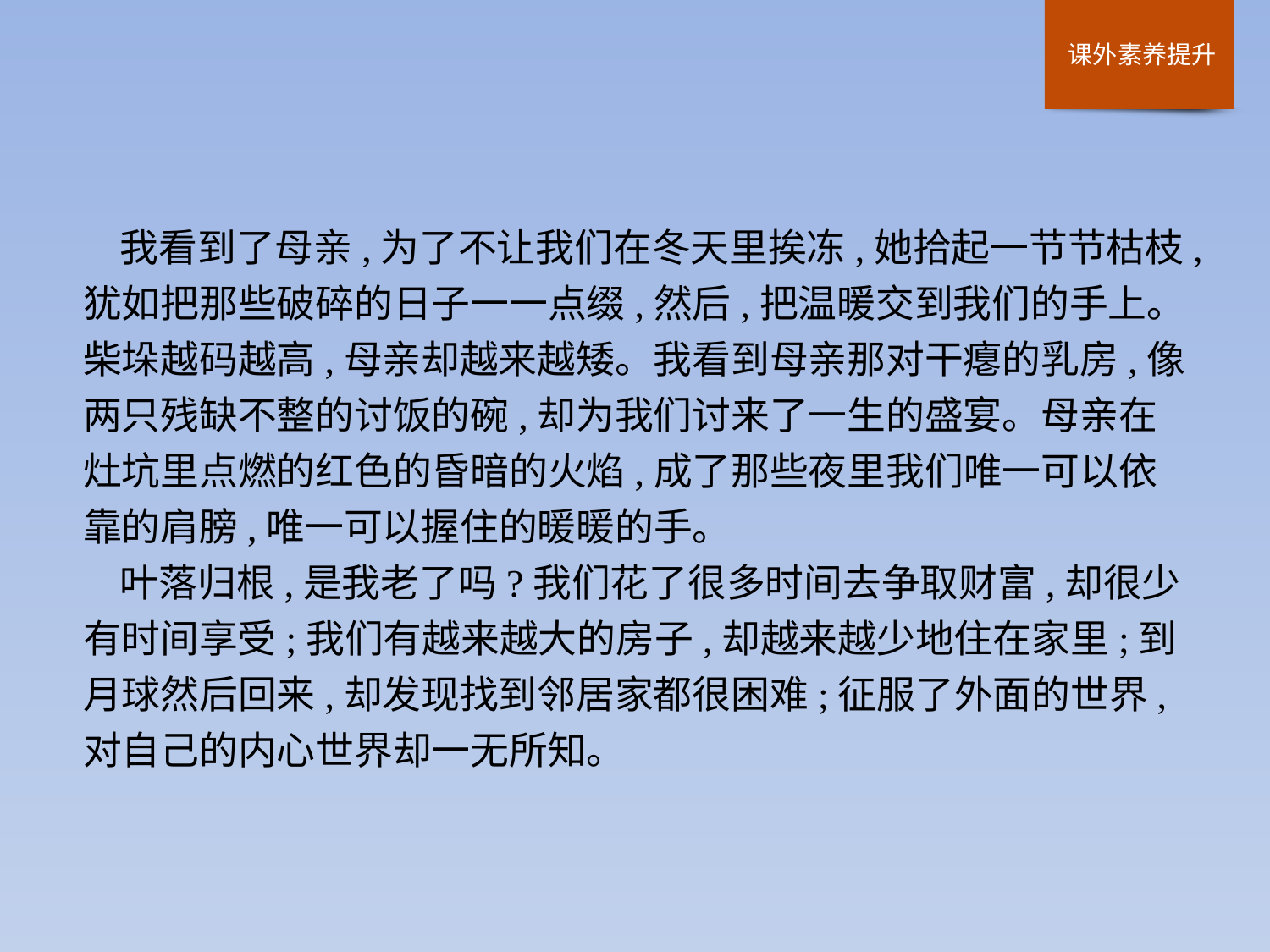

我看到了母亲,为了不让我们在冬天里挨冻,她拾起一节节枯枝,犹如把那些破碎的日子一一点缀,然后,把温暖交到我们的手上。柴垛越码越高,母亲却越来越矮。我看到母亲那对干瘪的乳房,像两只残缺不整的讨饭的碗,却为我们讨来了一生的盛宴。母亲在灶坑里点燃的红色的昏暗的火焰,成了那些夜里我们唯一可以依靠的肩膀,唯一可以握住的暖暖的手。
叶落归根,是我老了吗?我们花了很多时间去争取财富,却很少有时间享受;我们有越来越大的房子,却越来越少地住在家里;到月球然后回来,却发现找到邻居家都很困难;征服了外面的世界,对自己的内心世界却一无所知。